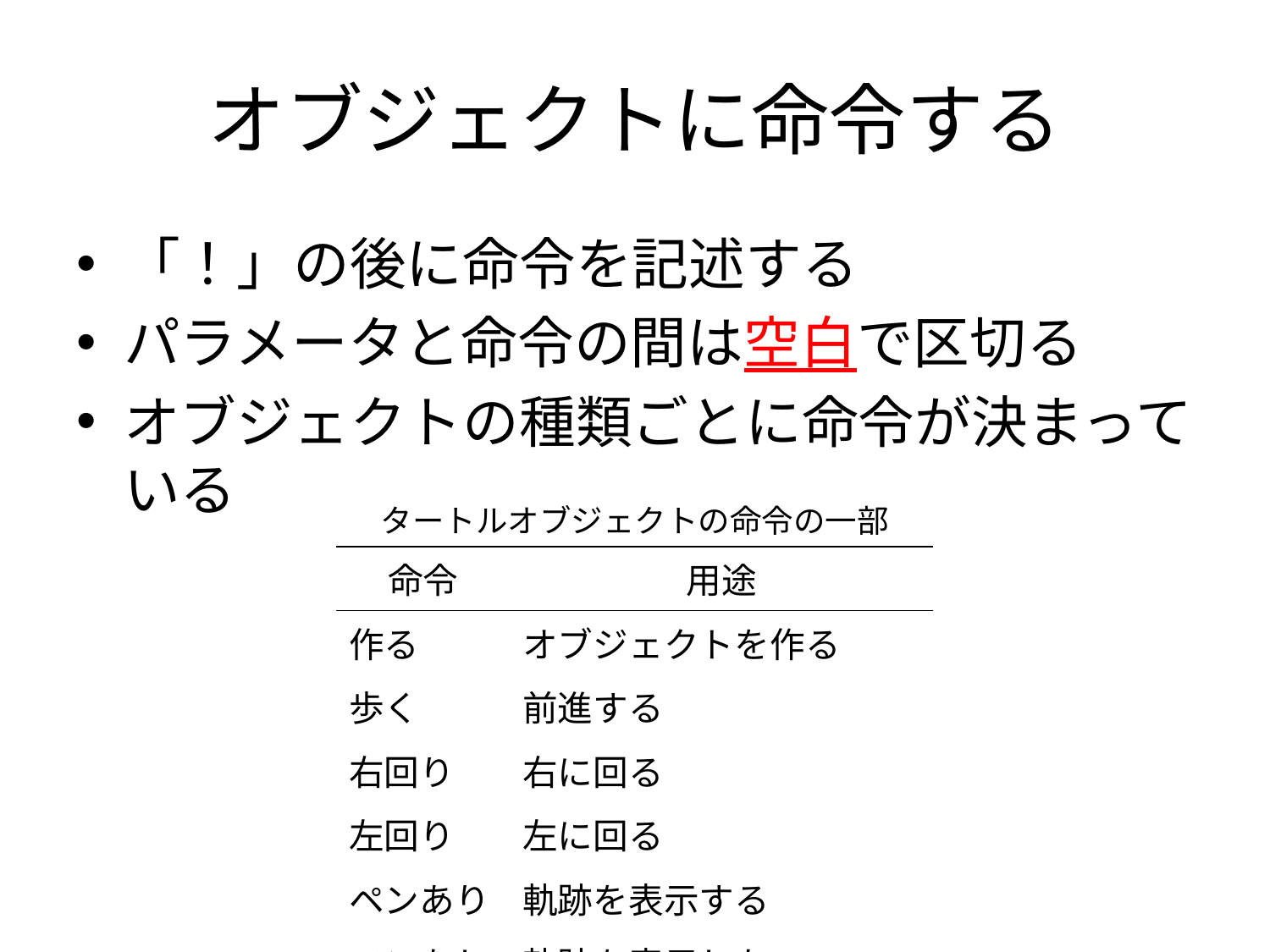

# オブジェクトに命令する
「！」の後に命令を記述する
パラメータと命令の間は空白で区切る
オブジェクトの種類ごとに命令が決まっている
タートルオブジェクトの命令の一部
| 命令 | 用途 |
| --- | --- |
| 作る | オブジェクトを作る |
| 歩く | 前進する |
| 右回り | 右に回る |
| 左回り | 左に回る |
| ペンあり | 軌跡を表示する |
| ペンなし | 軌跡を表示しない |